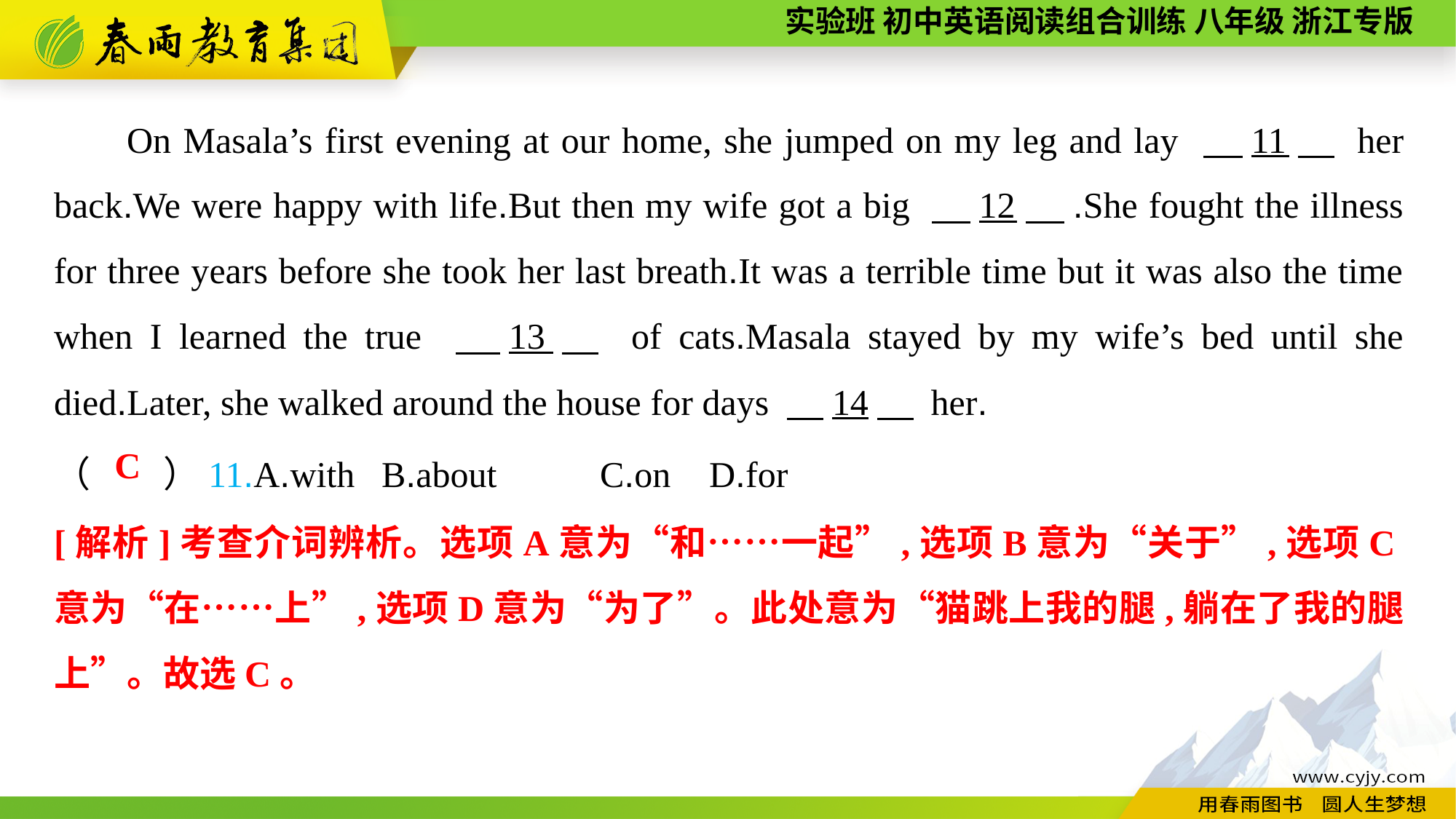

On Masala’s first evening at our home, she jumped on my leg and lay 　11　 her back.We were happy with life.But then my wife got a big 　12　.She fought the illness for three years before she took her last breath.It was a terrible time but it was also the time when I learned the true 　13　 of cats.Masala stayed by my wife’s bed until she died.Later, she walked around the house for days 　14　 her.
（　　）11.A.with	B.about	C.on	D.for
C
[解析]考查介词辨析。选项A意为“和……一起”,选项B意为“关于”,选项C意为“在……上”,选项D意为“为了”。此处意为“猫跳上我的腿,躺在了我的腿上”。故选C。